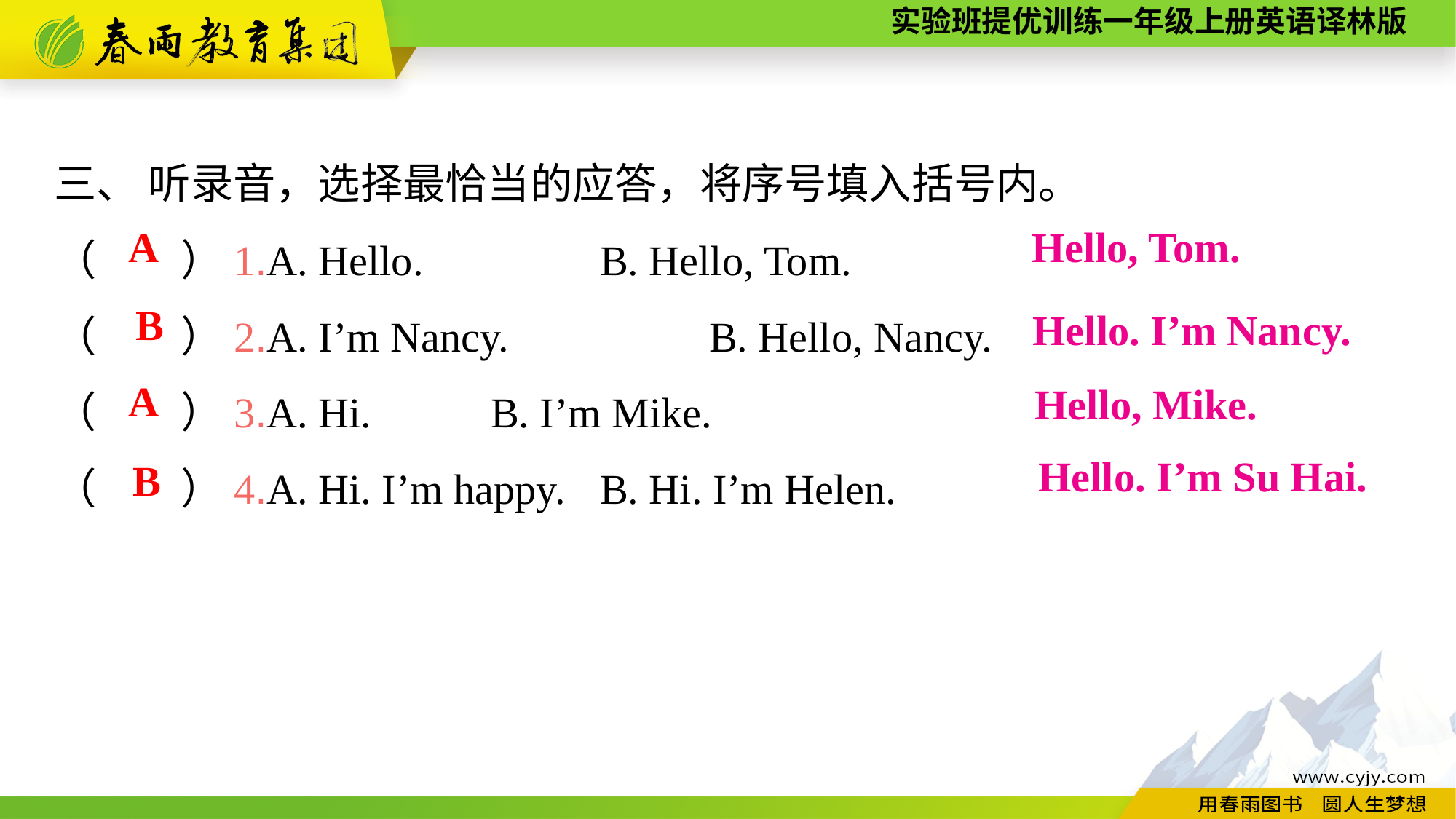

三、 听录音，选择最恰当的应答，将序号填入括号内。
（　　）1.A. Hello.		B. Hello, Tom.
（　　）2.A. I’m Nancy.		B. Hello, Nancy.
（　　）3.A. Hi.		B. I’m Mike.
（　　）4.A. Hi. I’m happy.	B. Hi. I’m Helen.
A
Hello, Tom.
B
Hello. I’m Nancy.
A
Hello, Mike.
Hello. I’m Su Hai.
B